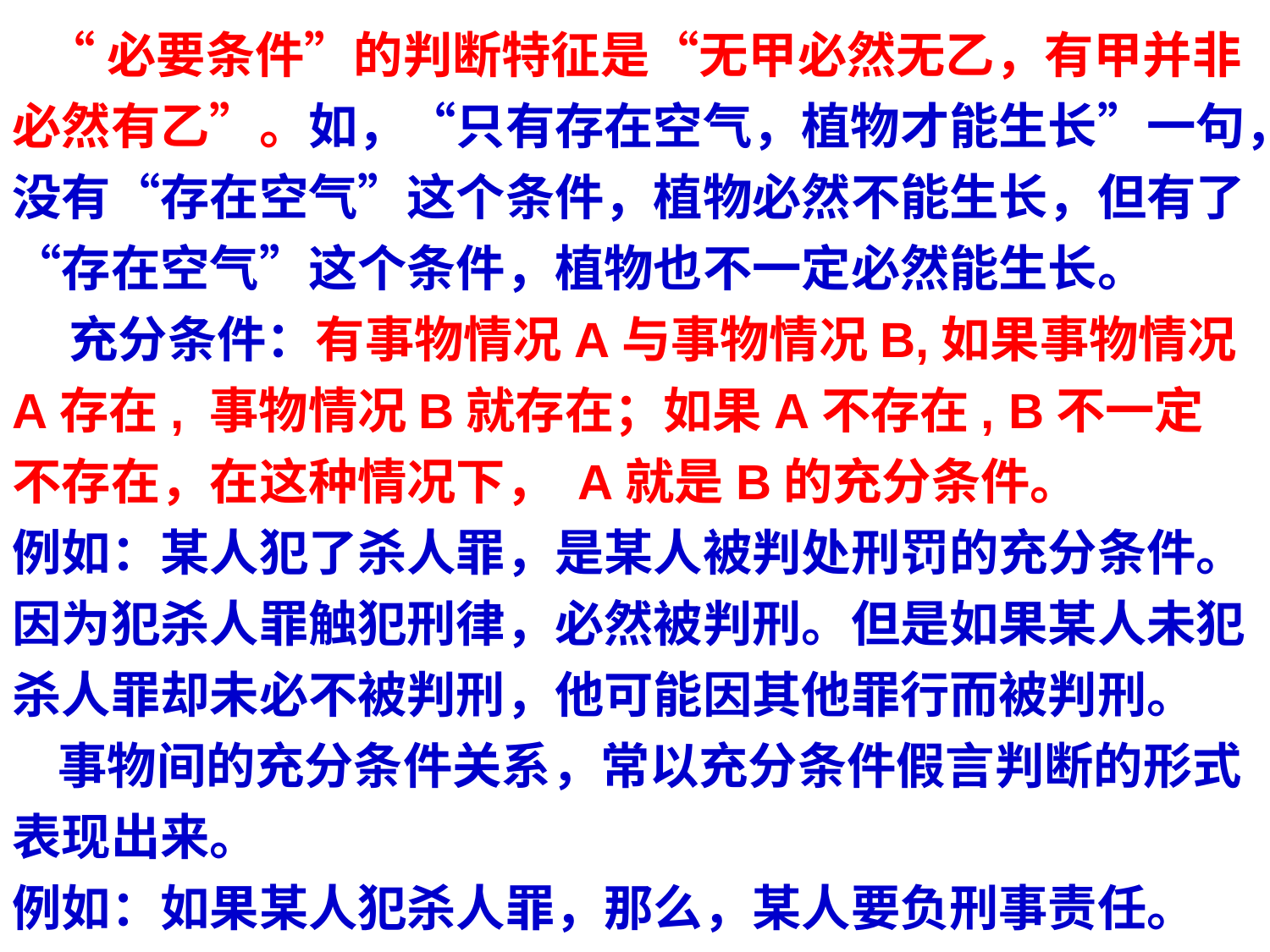

“必要条件”的判断特征是“无甲必然无乙，有甲并非必然有乙”。如，“只有存在空气，植物才能生长”一句，没有“存在空气”这个条件，植物必然不能生长，但有了“存在空气”这个条件，植物也不一定必然能生长。
    充分条件：有事物情况A与事物情况B,如果事物情况A存在, 事物情况B就存在；如果A不存在, B不一定不存在，在这种情况下， A就是B的充分条件。
例如：某人犯了杀人罪，是某人被判处刑罚的充分条件。因为犯杀人罪触犯刑律，必然被判刑。但是如果某人未犯杀人罪却未必不被判刑，他可能因其他罪行而被判刑。
   事物间的充分条件关系，常以充分条件假言判断的形式表现出来。
例如：如果某人犯杀人罪，那么，某人要负刑事责任。